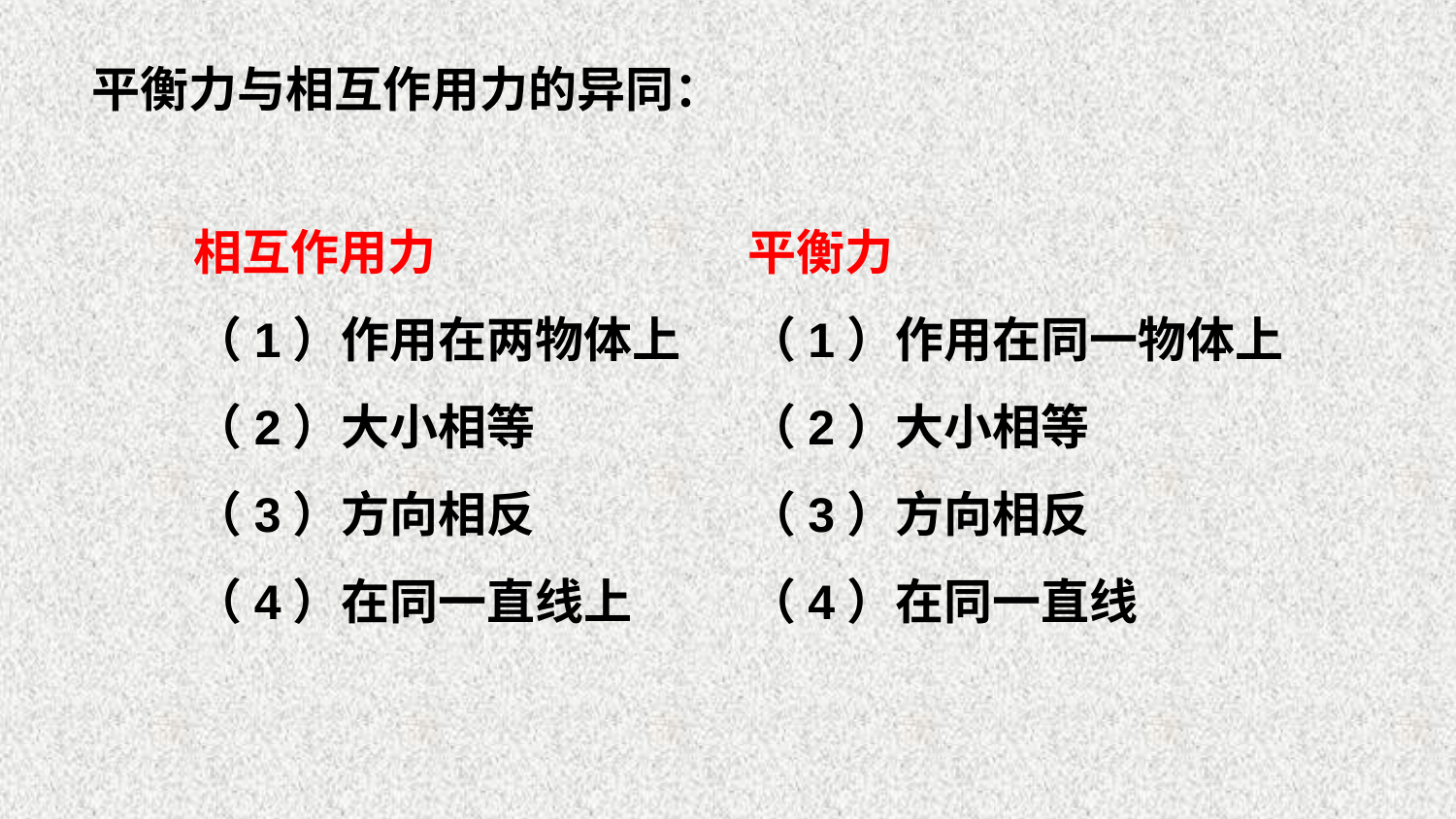

平衡力与相互作用力的异同：
相互作用力
（1）作用在两物体上
（2）大小相等
（3）方向相反
（4）在同一直线上
平衡力
（1）作用在同一物体上
（2）大小相等
（3）方向相反
（4）在同一直线